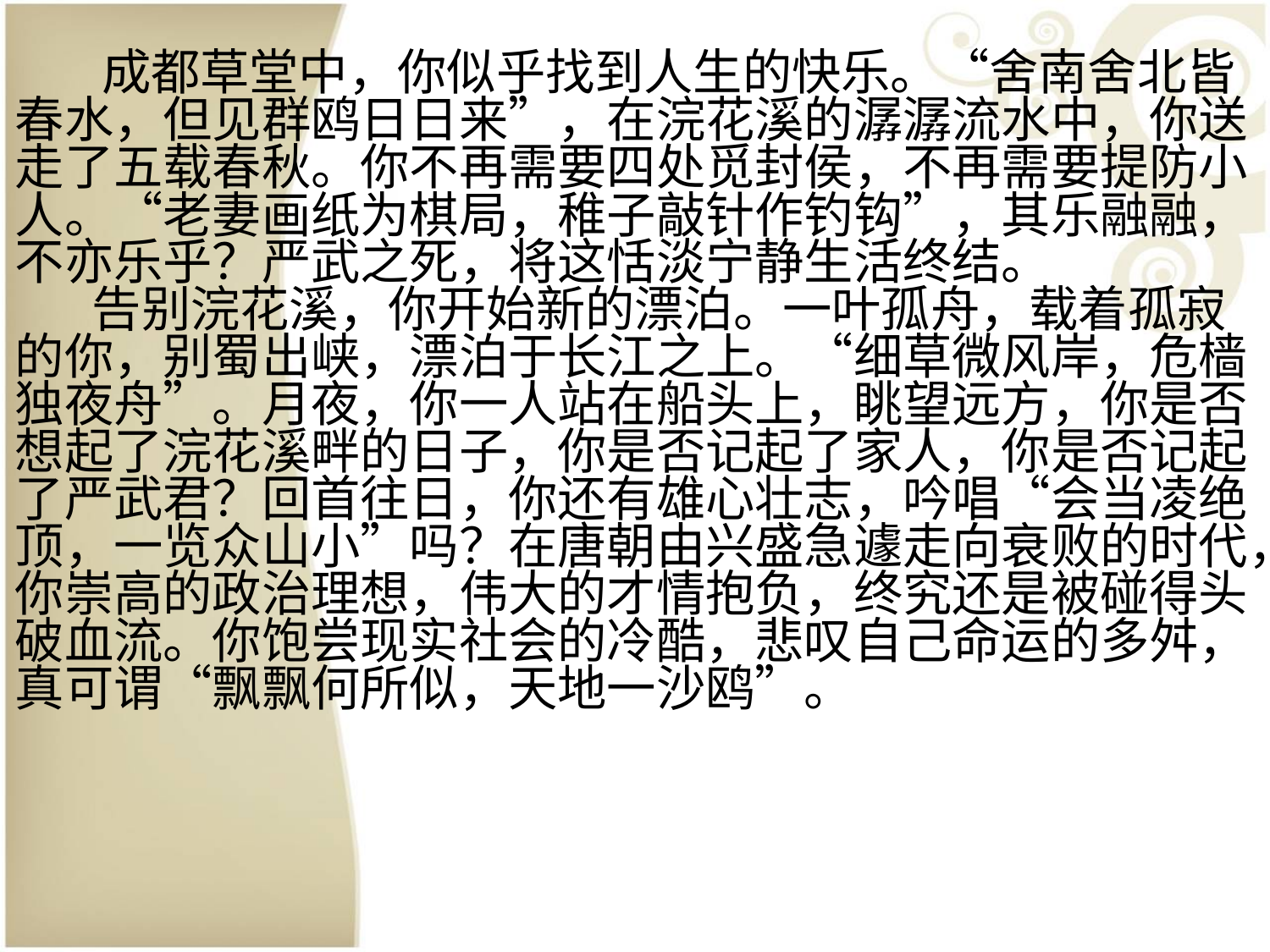

成都草堂中，你似乎找到人生的快乐。“舍南舍北皆春水，但见群鸥日日来”，在浣花溪的潺潺流水中，你送走了五载春秋。你不再需要四处觅封侯，不再需要提防小人。“老妻画纸为棋局，稚子敲针作钓钩”，其乐融融，不亦乐乎？严武之死，将这恬淡宁静生活终结。
       告别浣花溪，你开始新的漂泊。一叶孤舟，载着孤寂的你，别蜀出峡，漂泊于长江之上。“细草微风岸，危樯独夜舟”。月夜，你一人站在船头上，眺望远方，你是否想起了浣花溪畔的日子，你是否记起了家人，你是否记起了严武君？回首往日，你还有雄心壮志，吟唱“会当凌绝顶，一览众山小”吗？在唐朝由兴盛急遽走向衰败的时代，你崇高的政治理想，伟大的才情抱负，终究还是被碰得头破血流。你饱尝现实社会的冷酷，悲叹自己命运的多舛，真可谓“飘飘何所似，天地一沙鸥”。